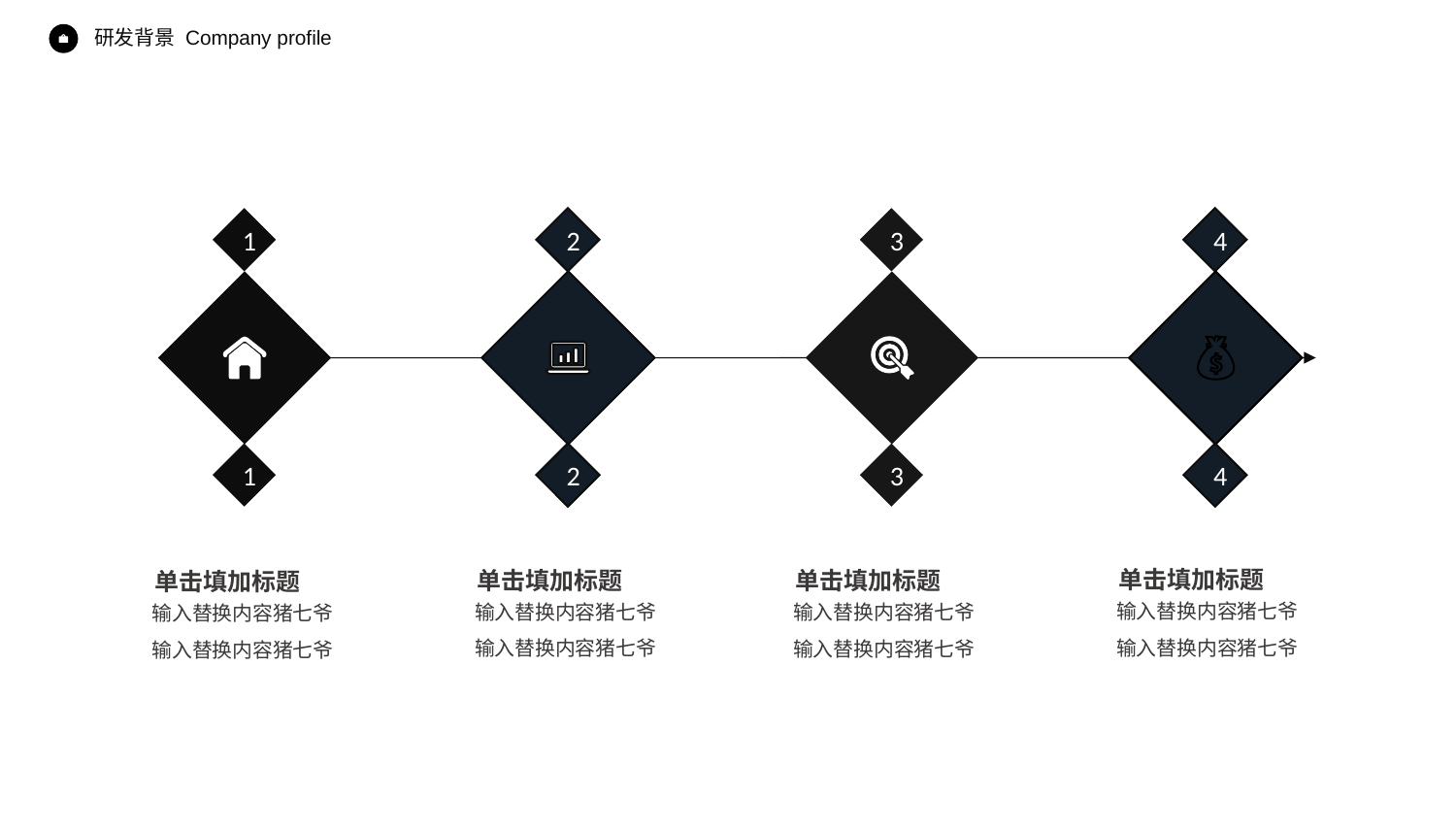

Company profile
研发背景

1
2
3
4

1
2
3
4
单击填加标题
单击填加标题
单击填加标题
单击填加标题
输入替换内容猪七爷
输入替换内容猪七爷
输入替换内容猪七爷
输入替换内容猪七爷
输入替换内容猪七爷
输入替换内容猪七爷
输入替换内容猪七爷
输入替换内容猪七爷